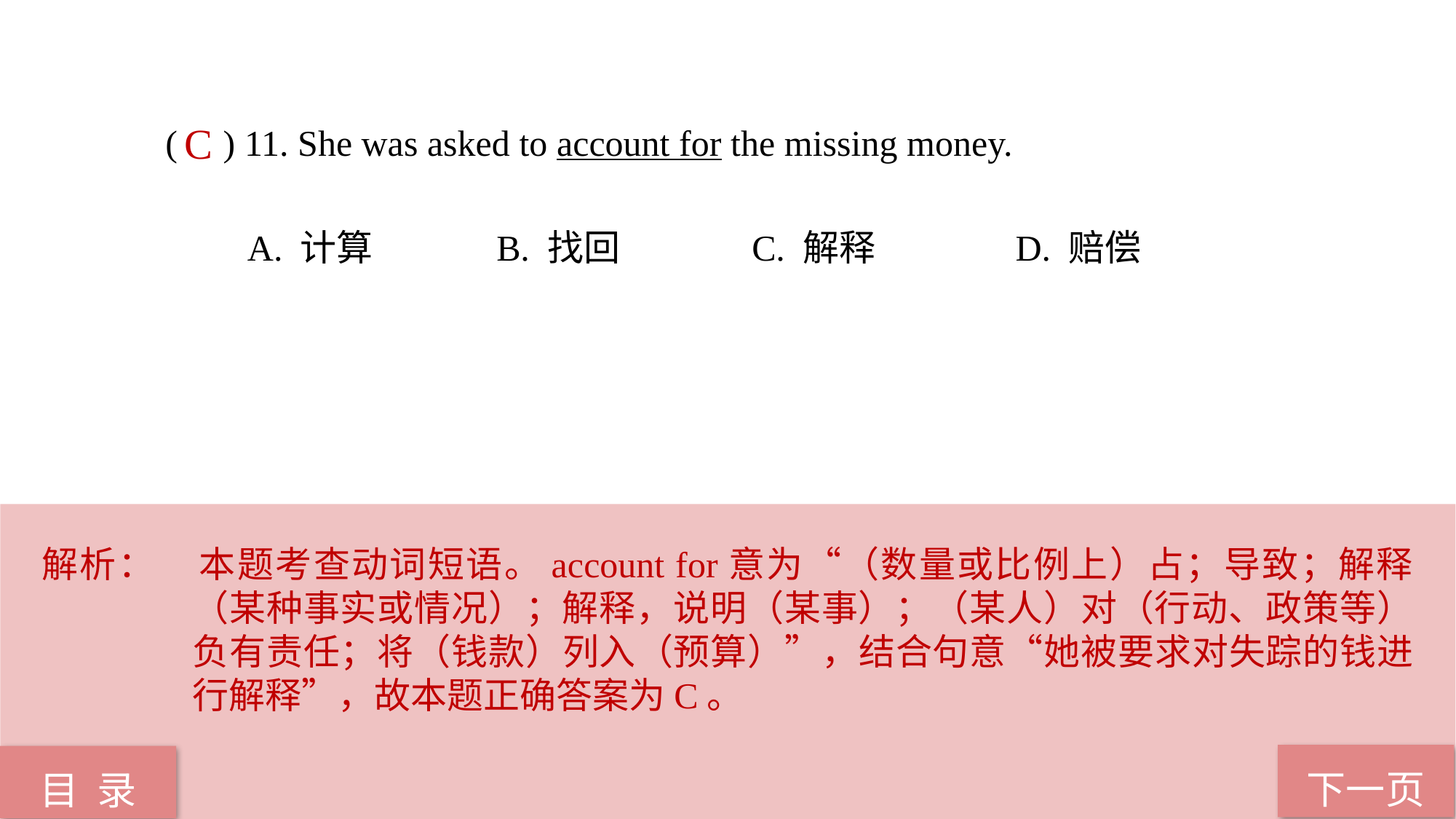

(     ) 11. She was asked to account for the missing money.

         A. 计算              B. 找回               C. 解释                D. 赔偿
C
解析：	本题考查动词短语。account for意为“（数量或比例上）占；导致；解释（某种事实或情况）；解释，说明（某事）；（某人）对（行动、政策等）负有责任；将（钱款）列入（预算）”，结合句意“她被要求对失踪的钱进行解释”，故本题正确答案为C。